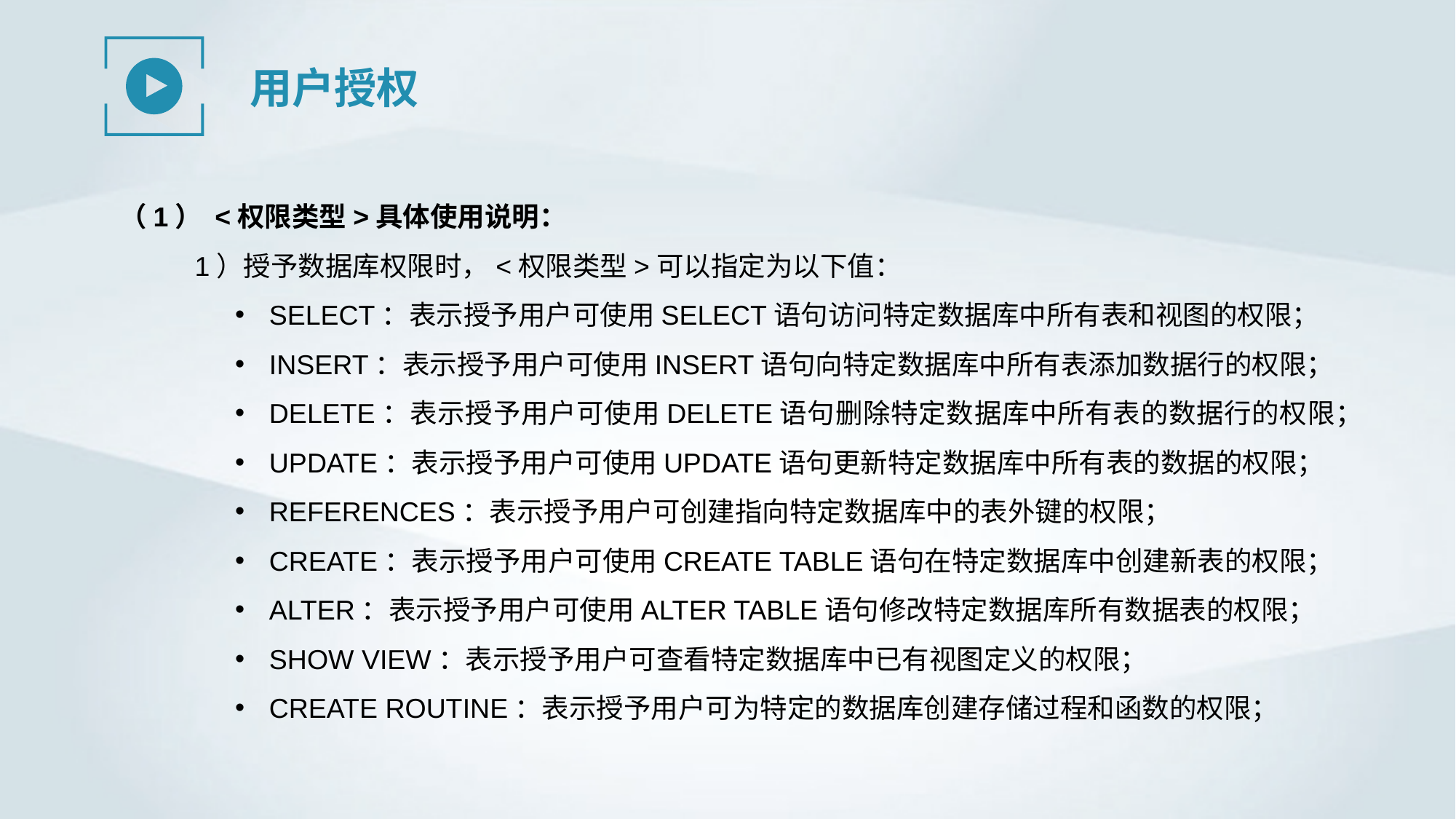

用户授权
（1） <权限类型>具体使用说明：
1）授予数据库权限时，<权限类型>可以指定为以下值：
SELECT：表示授予用户可使用SELECT语句访问特定数据库中所有表和视图的权限；
INSERT：表示授予用户可使用INSERT语句向特定数据库中所有表添加数据行的权限；
DELETE：表示授予用户可使用DELETE语句删除特定数据库中所有表的数据行的权限；
UPDATE：表示授予用户可使用UPDATE语句更新特定数据库中所有表的数据的权限；
REFERENCES：表示授予用户可创建指向特定数据库中的表外键的权限；
CREATE：表示授予用户可使用CREATE TABLE语句在特定数据库中创建新表的权限；
ALTER：表示授予用户可使用ALTER TABLE语句修改特定数据库所有数据表的权限；
SHOW VIEW：表示授予用户可查看特定数据库中已有视图定义的权限；
CREATE ROUTINE：表示授予用户可为特定的数据库创建存储过程和函数的权限；